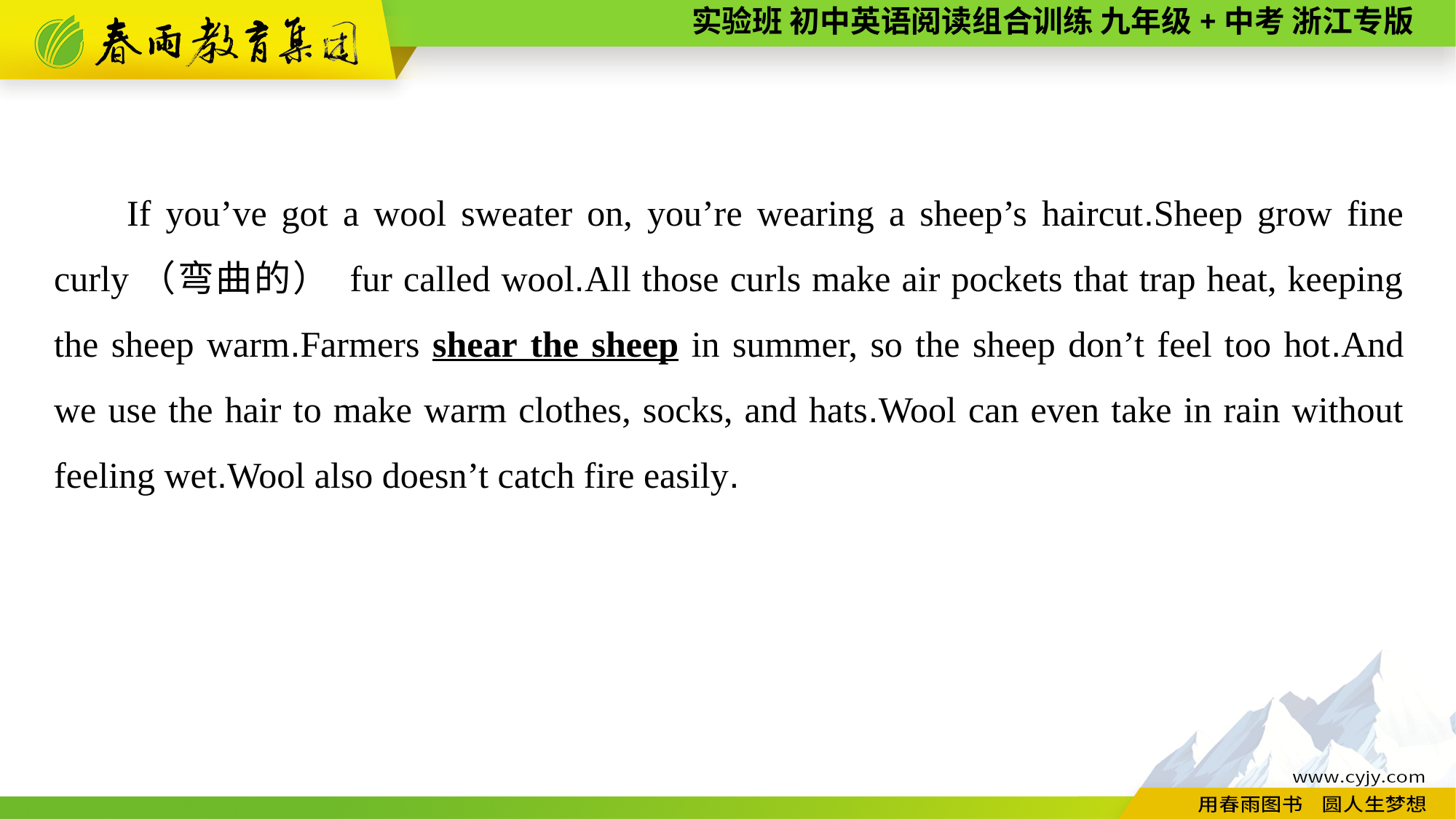

If you’ve got a wool sweater on, you’re wearing a sheep’s haircut.Sheep grow fine curly（弯曲的） fur called wool.All those curls make air pockets that trap heat, keeping the sheep warm.Farmers shear the sheep in summer, so the sheep don’t feel too hot.And we use the hair to make warm clothes, socks, and hats.Wool can even take in rain without feeling wet.Wool also doesn’t catch fire easily.